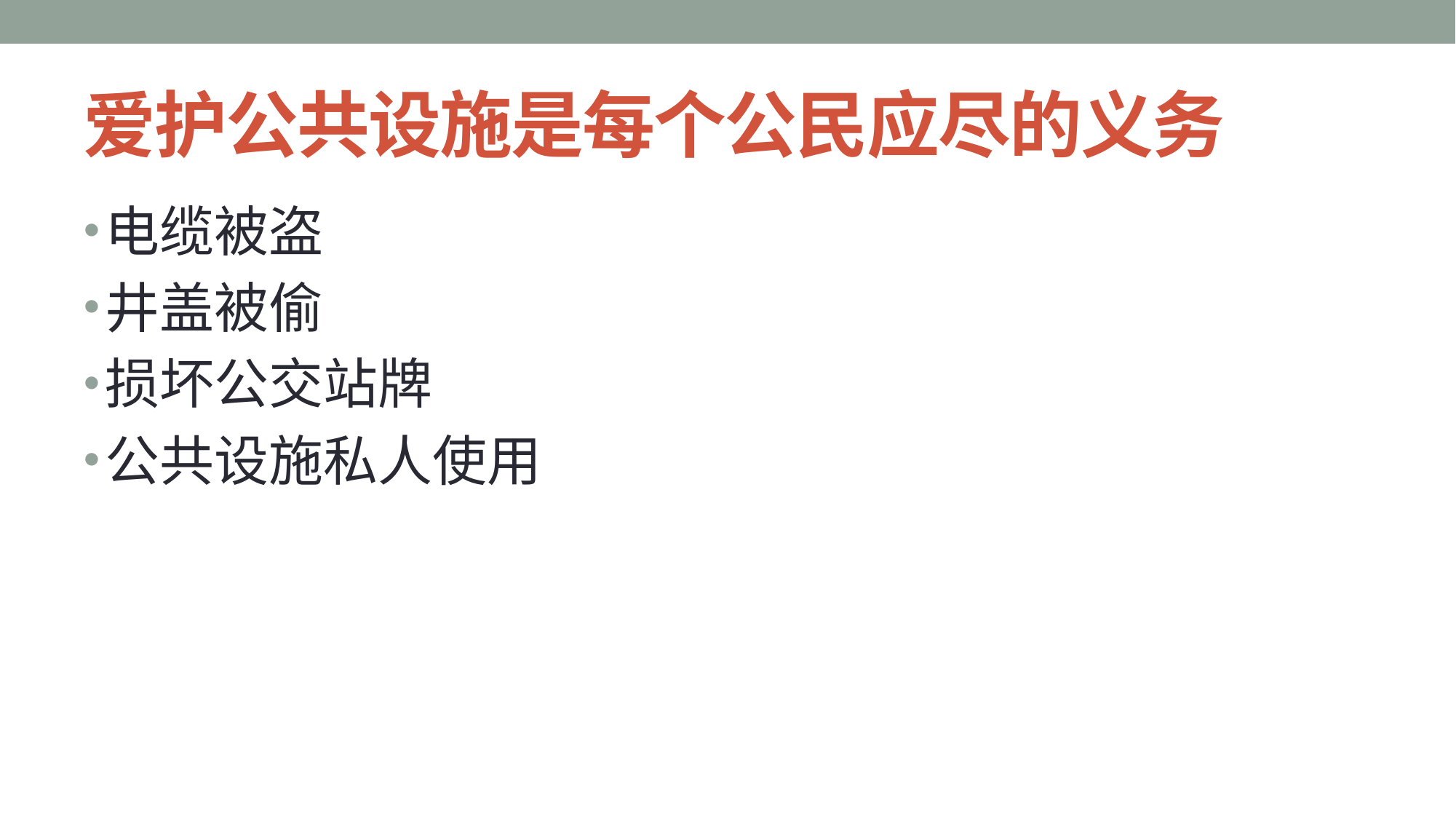

# 爱护公共设施是每个公民应尽的义务
电缆被盗
井盖被偷
损坏公交站牌
公共设施私人使用